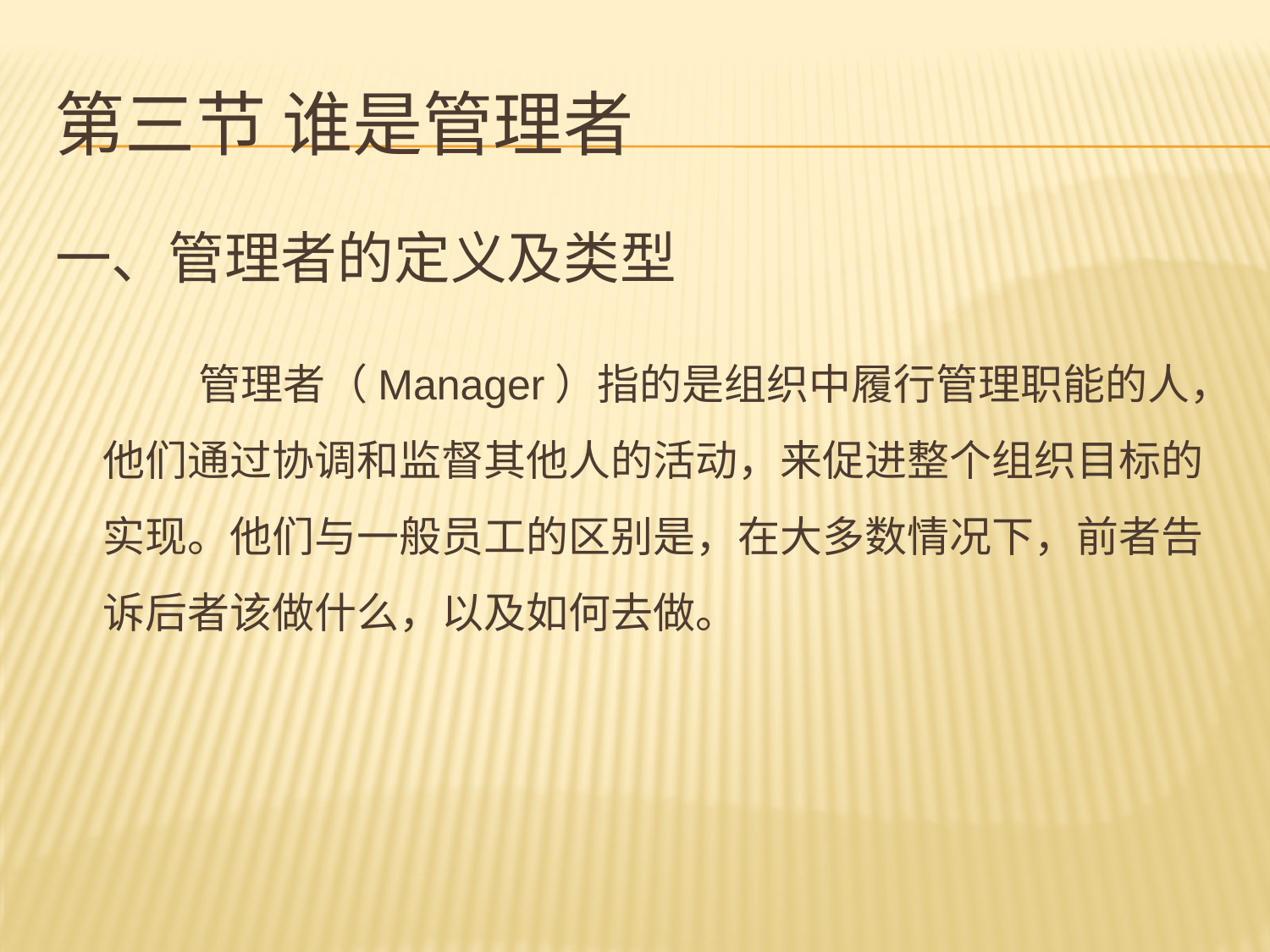

# 第三节 谁是管理者
一、管理者的定义及类型
              管理者（Manager）指的是组织中履行管理职能的人，他们通过协调和监督其他人的活动，来促进整个组织目标的实现。他们与一般员工的区别是，在大多数情况下，前者告诉后者该做什么，以及如何去做。